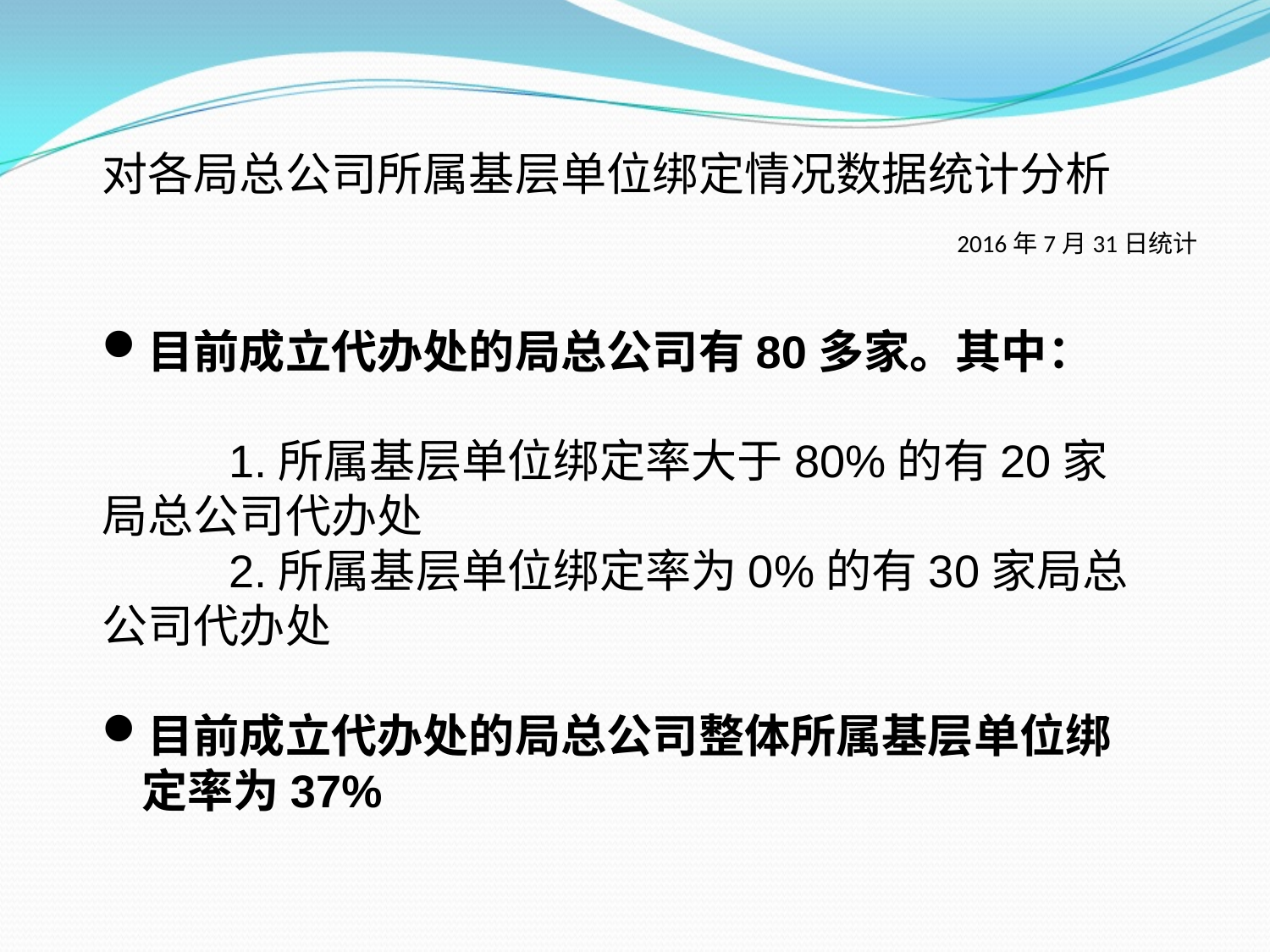

对各局总公司所属基层单位绑定情况数据统计分析
2016年7月31日统计
目前成立代办处的局总公司有80多家。其中：

	1.所属基层单位绑定率大于80%的有20家局总公司代办处
	2.所属基层单位绑定率为0%的有30家局总公司代办处

目前成立代办处的局总公司整体所属基层单位绑定率为37%